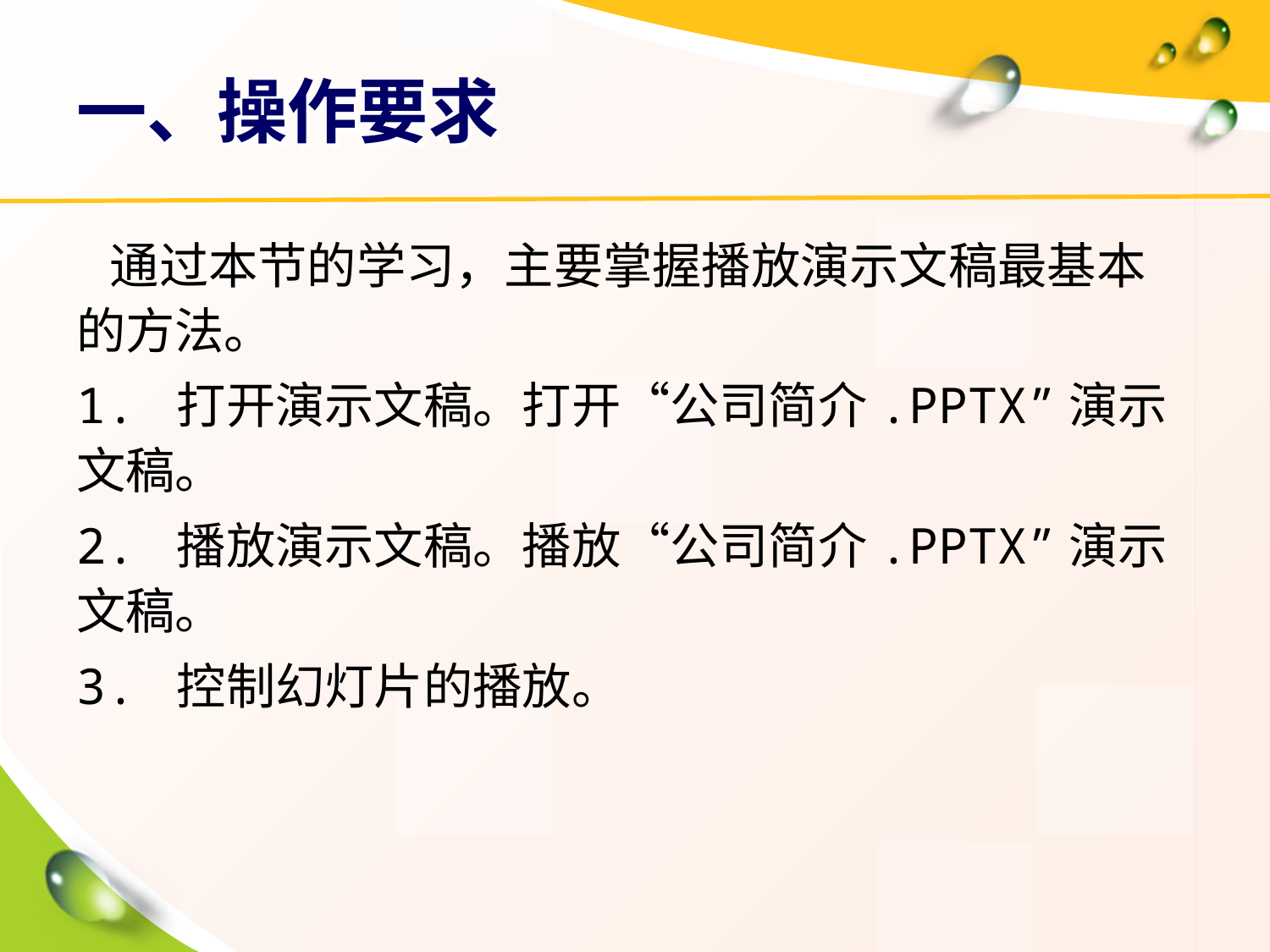

# 一、操作要求
  通过本节的学习，主要掌握播放演示文稿最基本的方法。
1. 打开演示文稿。打开“公司简介.PPTX”演示文稿。
2. 播放演示文稿。播放“公司简介.PPTX”演示文稿。
3. 控制幻灯片的播放。